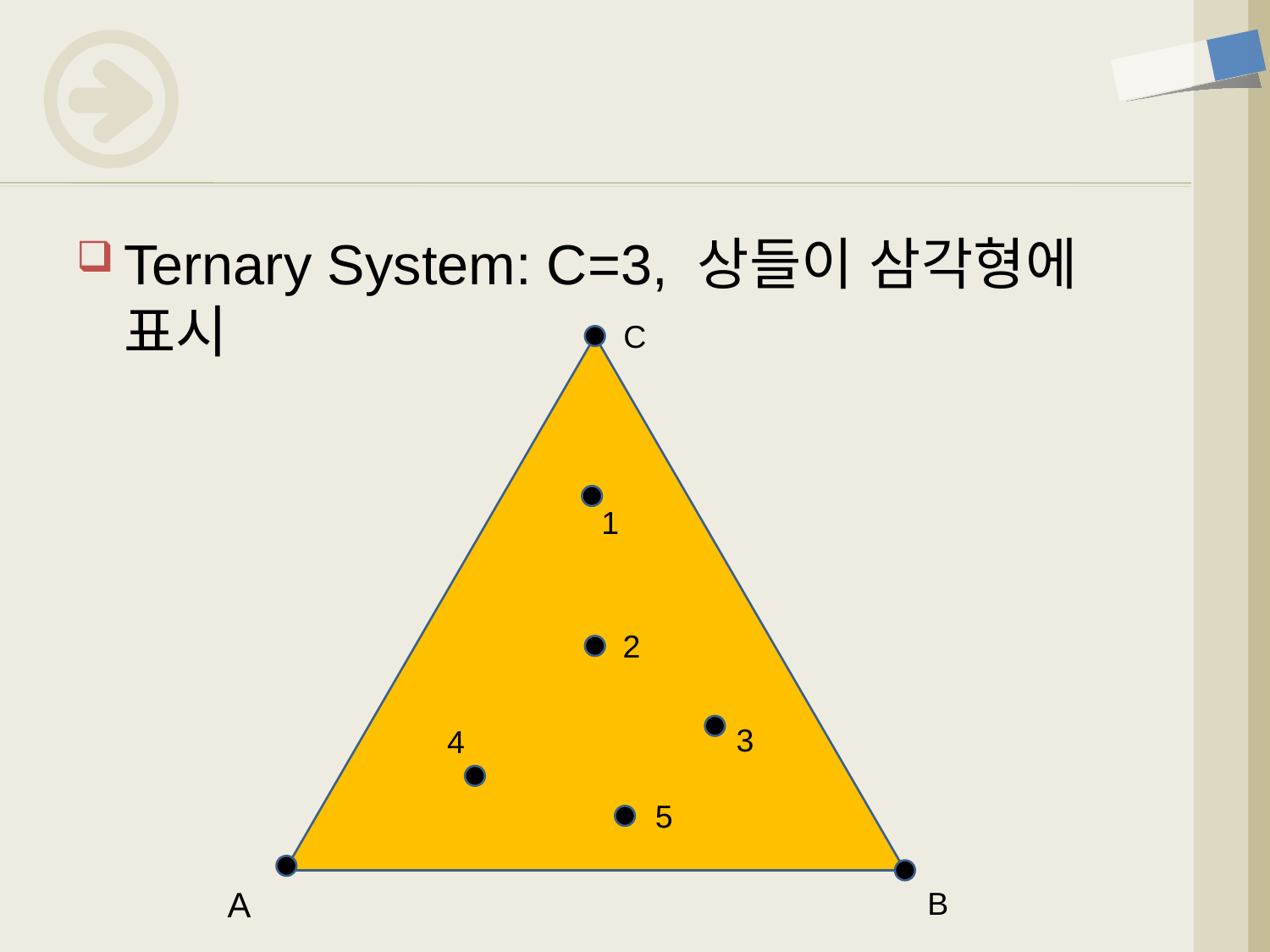

Ternary System: C=3, 상들이 삼각형에 표시
C

1
2

3
4

5

A
B